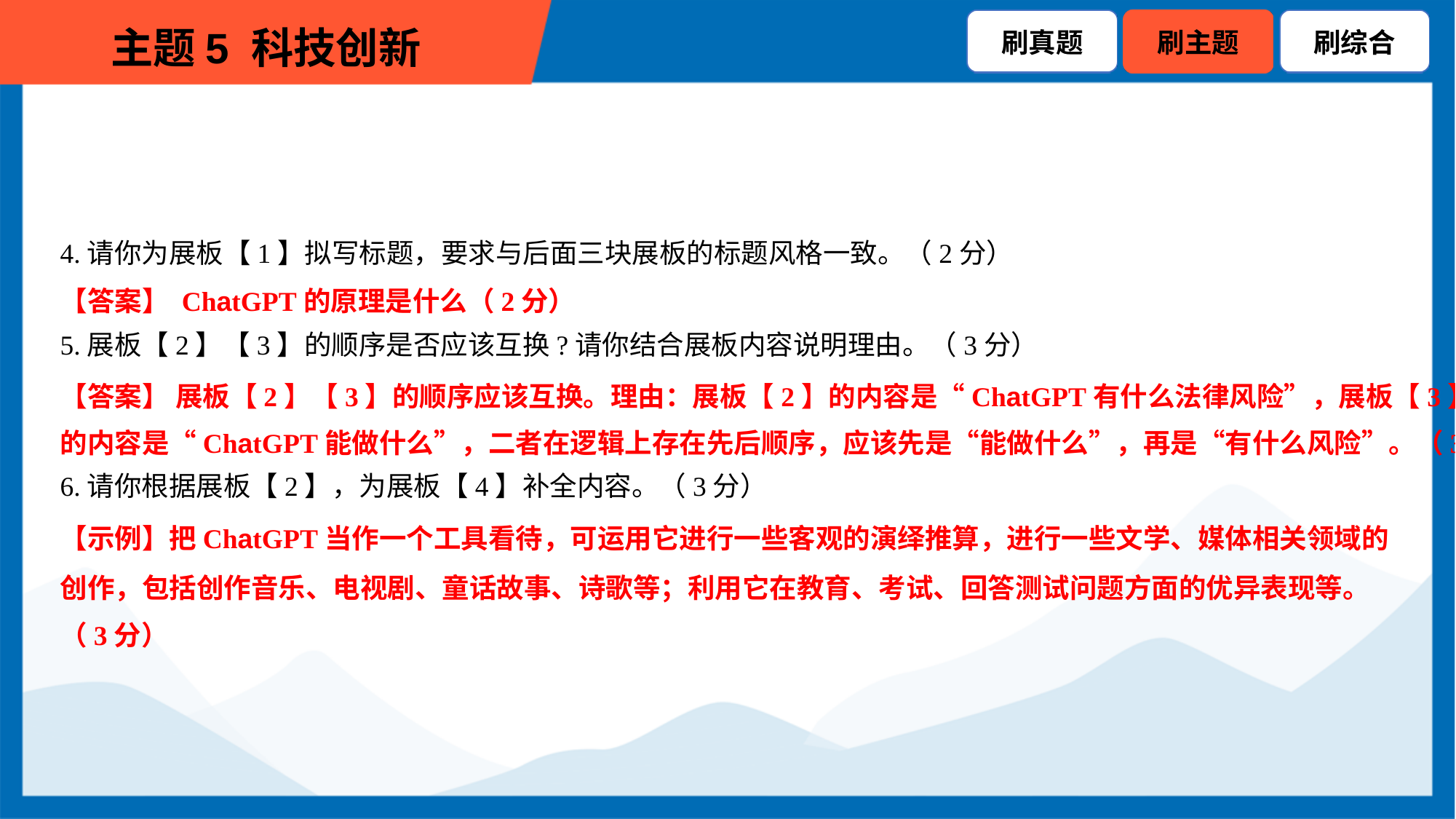

4.请你为展板【1】拟写标题，要求与后面三块展板的标题风格一致。（2分）
【答案】 ChatGPT的原理是什么（2分）
5.展板【2】【3】的顺序是否应该互换?请你结合展板内容说明理由。（3分）
【答案】 展板【2】【3】的顺序应该互换。理由：展板【2】的内容是“ChatGPT有什么法律风险”，展板【3】
的内容是“ChatGPT能做什么”，二者在逻辑上存在先后顺序，应该先是“能做什么”，再是“有什么风险”。（3分）
6.请你根据展板【2】，为展板【4】补全内容。（3分）
【示例】把ChatGPT当作一个工具看待，可运用它进行一些客观的演绎推算，进行一些文学、媒体相关领域的
创作，包括创作音乐、电视剧、童话故事、诗歌等；利用它在教育、考试、回答测试问题方面的优异表现等。
（3分）